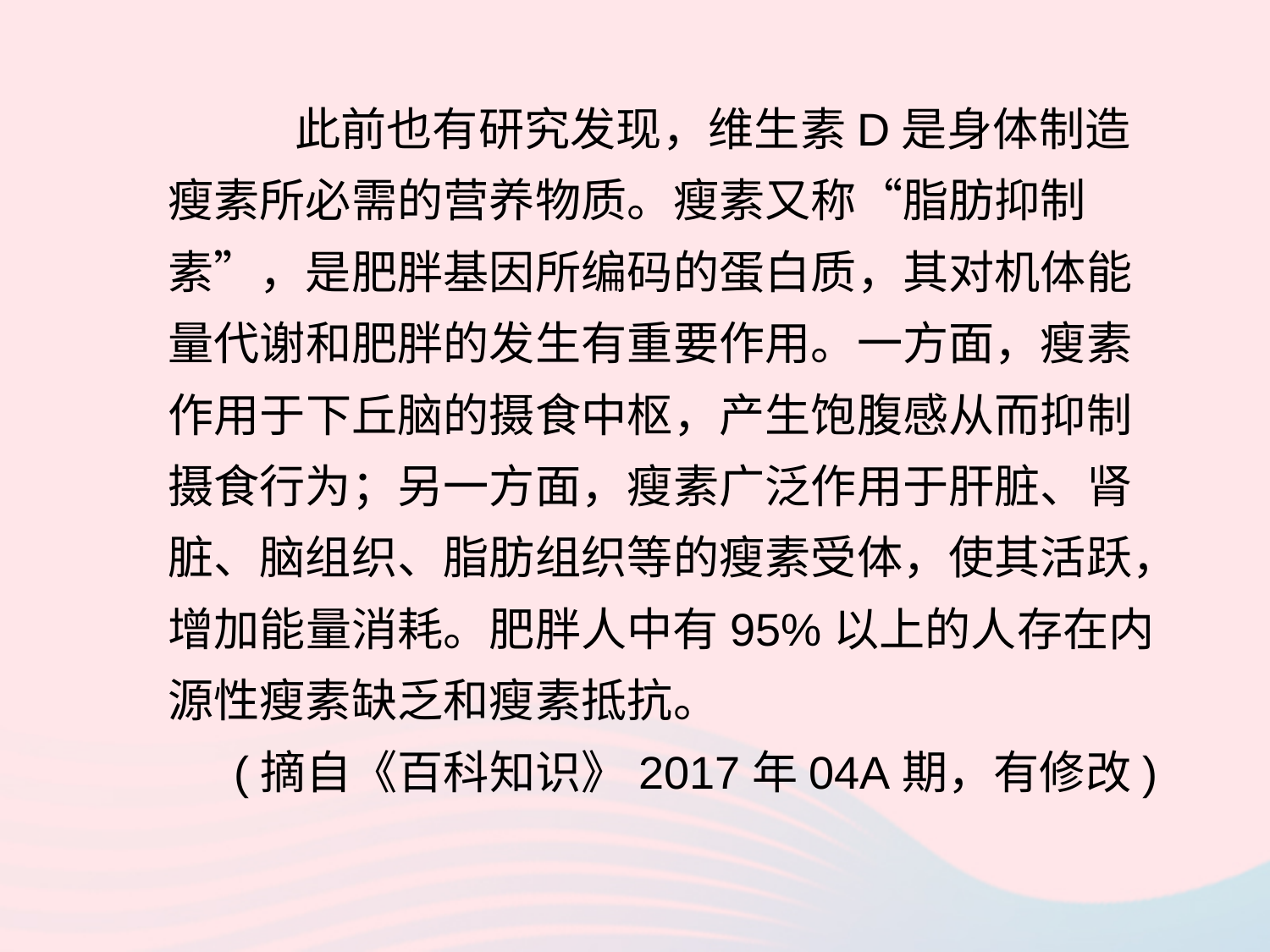

此前也有研究发现，维生素D是身体制造瘦素所必需的营养物质。瘦素又称“脂肪抑制素”，是肥胖基因所编码的蛋白质，其对机体能量代谢和肥胖的发生有重要作用。一方面，瘦素作用于下丘脑的摄食中枢，产生饱腹感从而抑制摄食行为；另一方面，瘦素广泛作用于肝脏、肾脏、脑组织、脂肪组织等的瘦素受体，使其活跃，增加能量消耗。肥胖人中有95%以上的人存在内源性瘦素缺乏和瘦素抵抗。
(摘自《百科知识》2017年04A期，有修改)